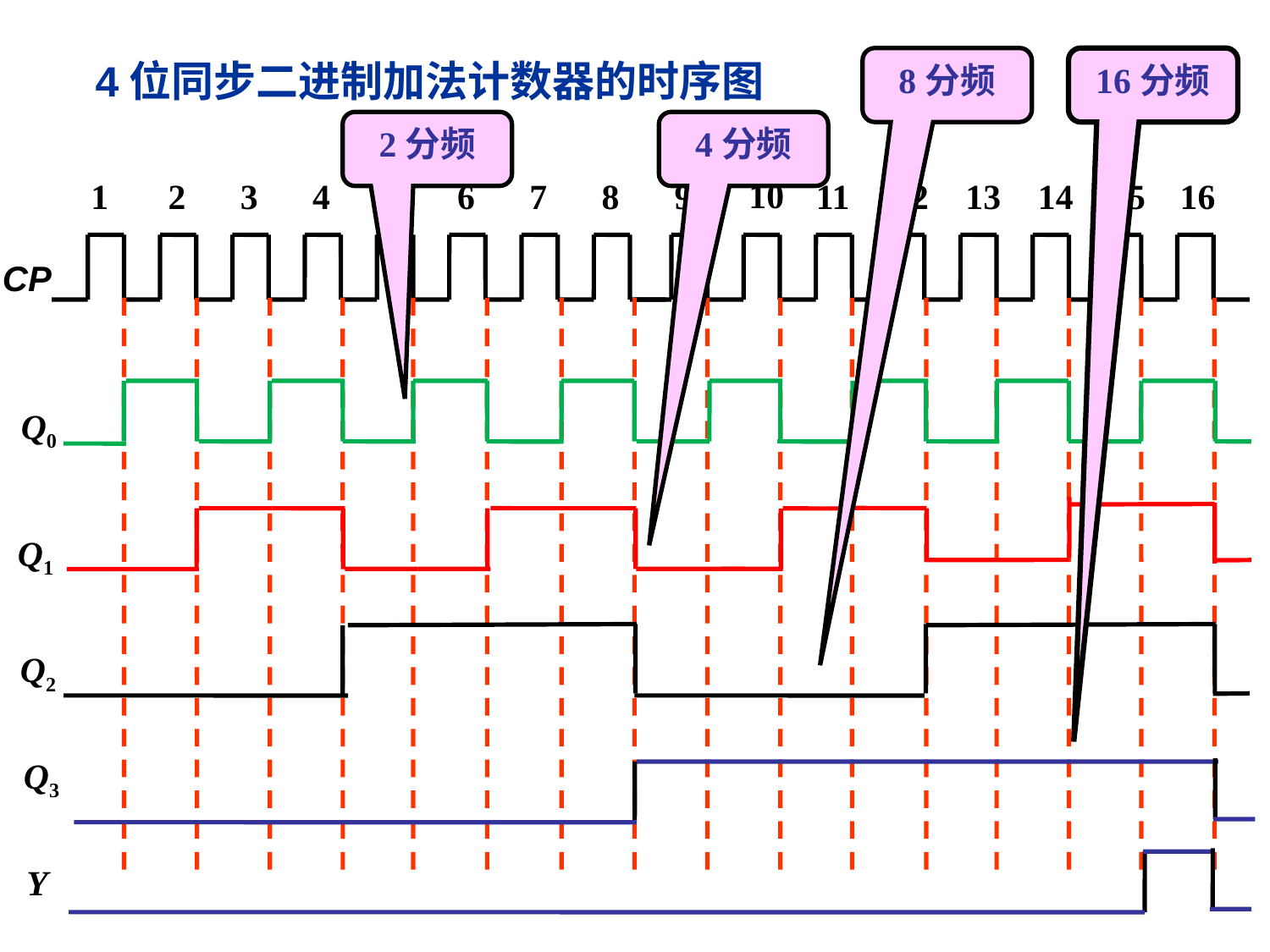

4位同步二进制加法计数器的时序图
8分频
16分频
2分频
4分频
10
1
2
3
4
5
6
7
8
9
11
12
13
14
15
16

CP

   Q0

 Q1
  Q2

Q3

  Y